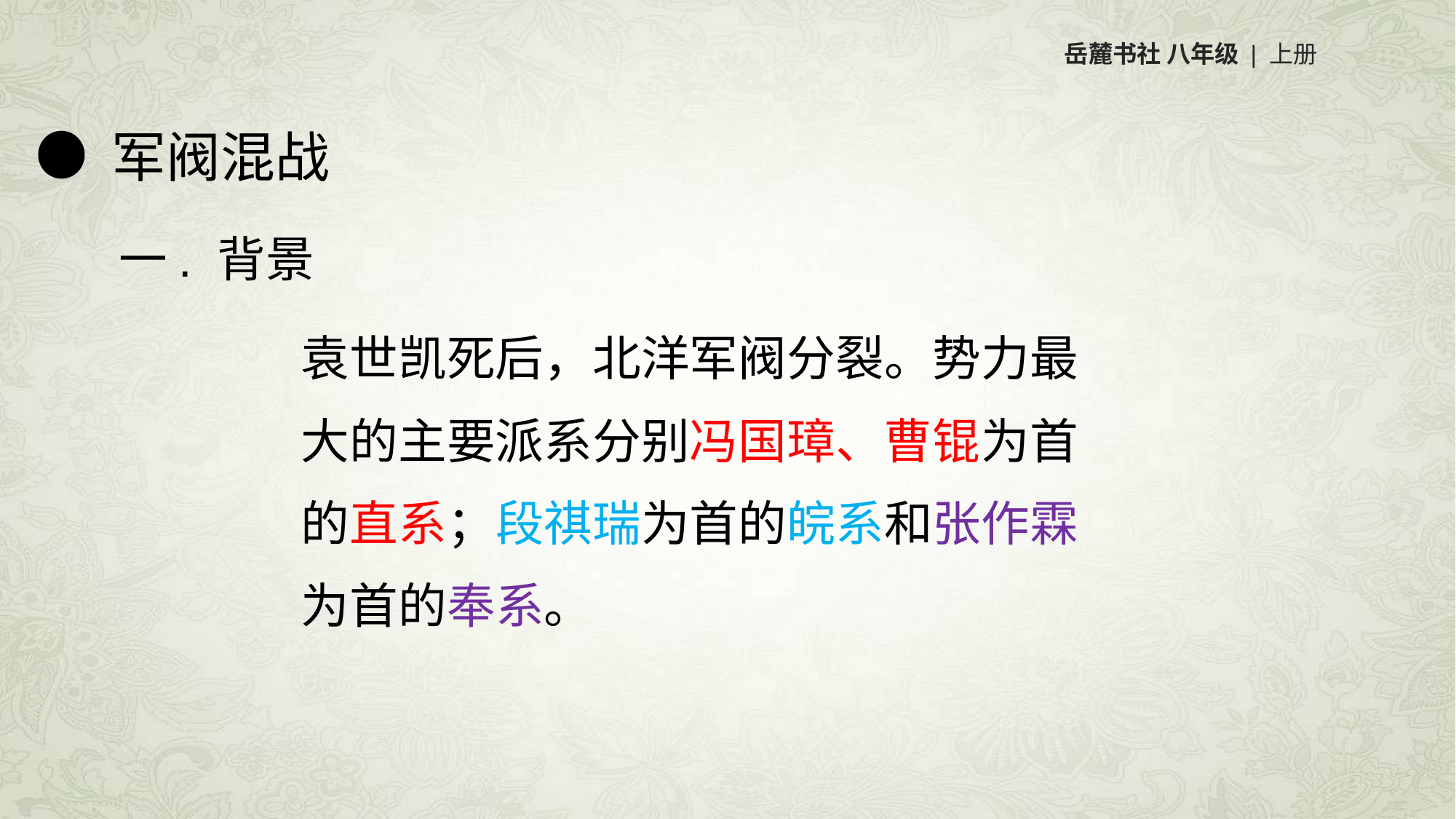

岳麓书社 八年级 | 上册
军阀混战

一. 背景
袁世凯死后，北洋军阀分裂。势力最
大的主要派系分别冯国璋、曹锟为首
的直系；段祺瑞为首的皖系和张作霖
为首的奉系。